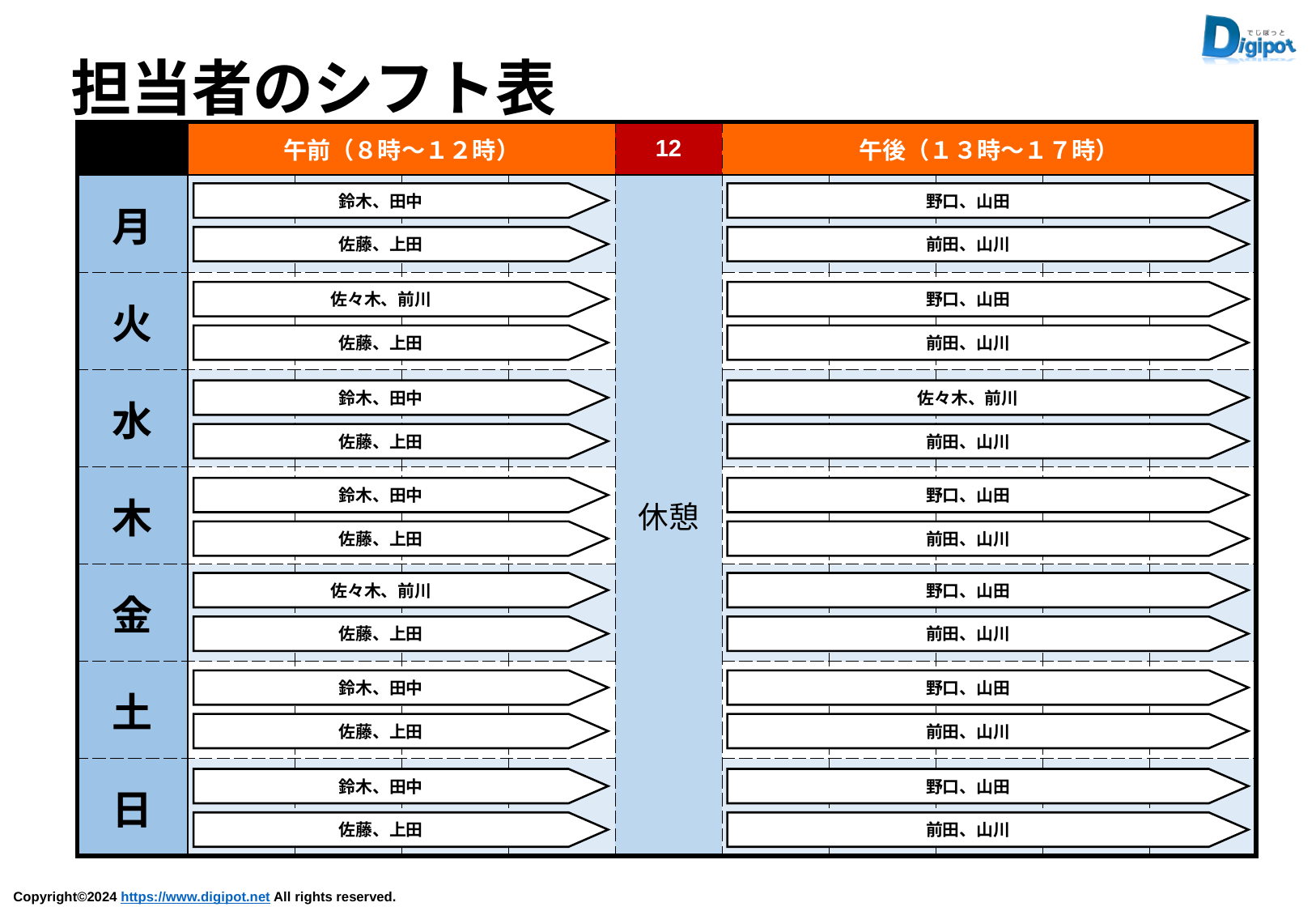

担当者のシフト表
|  | 午前（８時～１２時） |  |  |  | 12 | 午後（１３時～１７時） |  |  |  |  |
| --- | --- | --- | --- | --- | --- | --- | --- | --- | --- | --- |
| 月 |  |  |  |  | 休憩 |  |  |  |  |  |
| 火 |  |  |  |  |  |  |  |  |  |  |
| 水 |  |  |  |  |  |  |  |  |  |  |
| 木 |  |  |  |  |  |  |  |  |  |  |
| 金 |  |  |  |  |  |  |  |  |  |  |
| 土 |  |  |  |  |  |  |  |  |  |  |
| 日 |  |  |  |  |  |  |  |  |  |  |
鈴木、田中
野口、山田
佐藤、上田
前田、山川
佐々木、前川
野口、山田
佐藤、上田
前田、山川
鈴木、田中
佐々木、前川
佐藤、上田
前田、山川
鈴木、田中
野口、山田
佐藤、上田
前田、山川
佐々木、前川
野口、山田
佐藤、上田
前田、山川
鈴木、田中
野口、山田
佐藤、上田
前田、山川
鈴木、田中
野口、山田
佐藤、上田
前田、山川